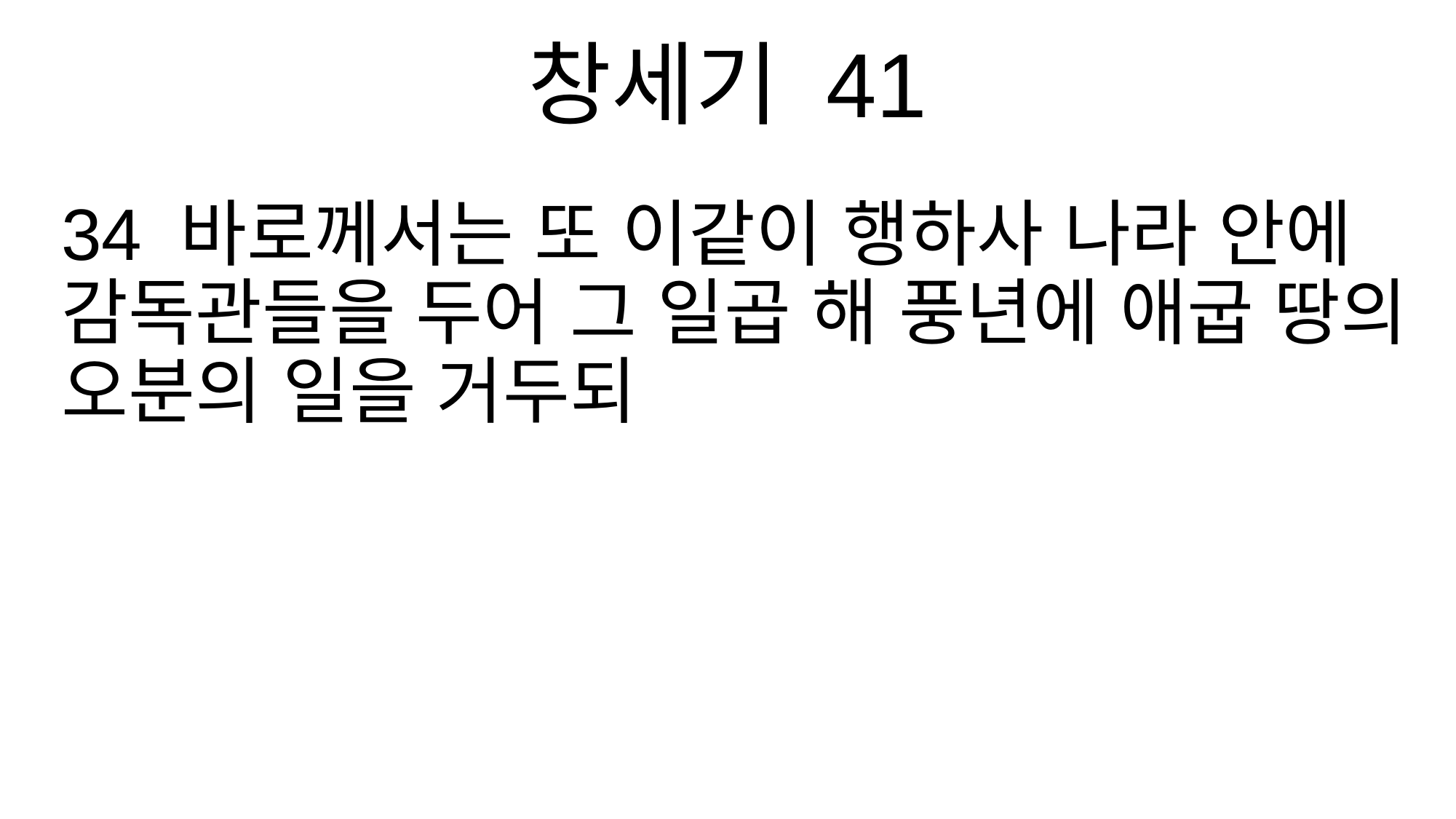

창세기 41
34 바로께서는 또 이같이 행하사 나라 안에 감독관들을 두어 그 일곱 해 풍년에 애굽 땅의 오분의 일을 거두되